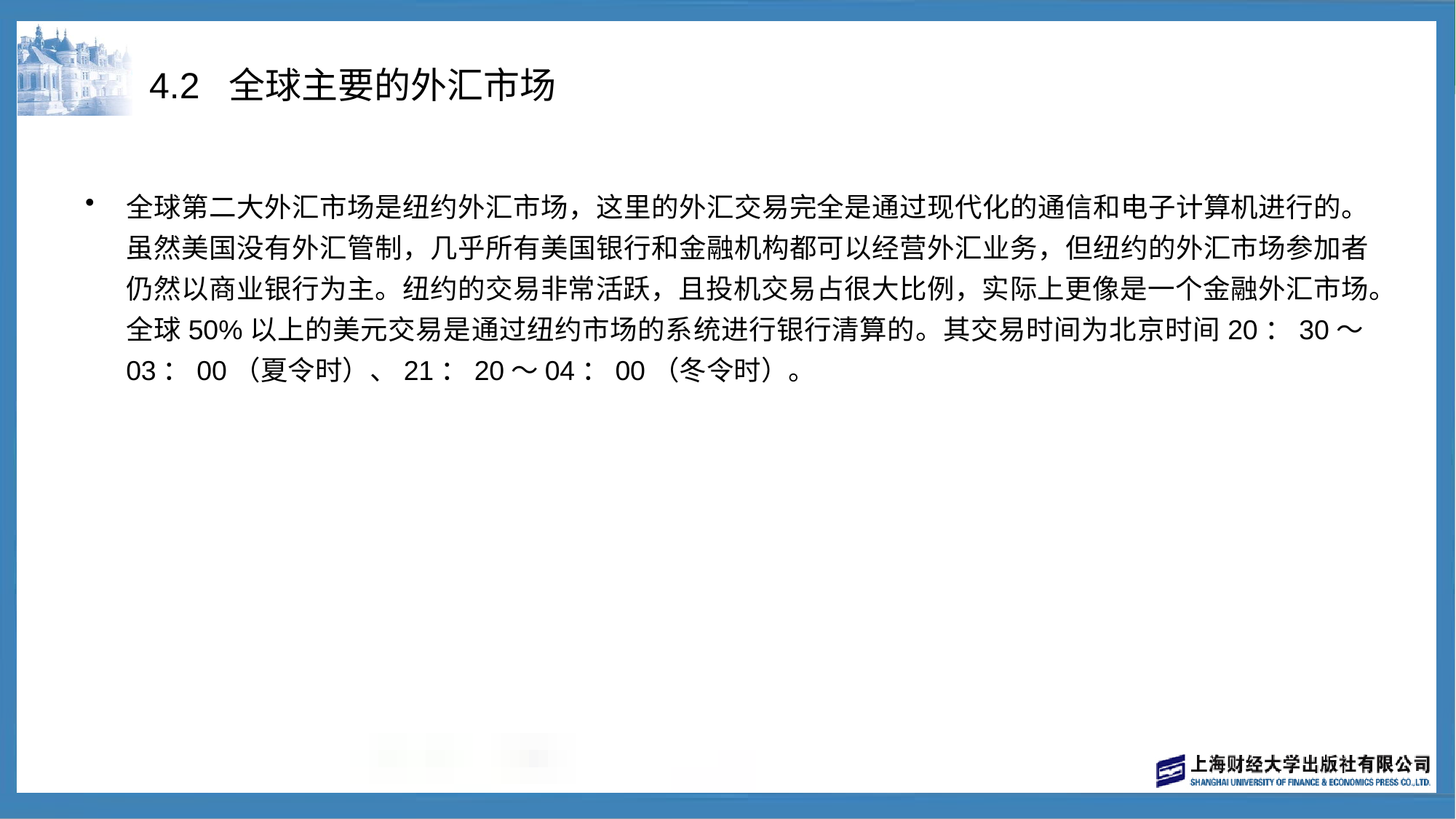

# 4.2  全球主要的外汇市场
全球第二大外汇市场是纽约外汇市场，这里的外汇交易完全是通过现代化的通信和电子计算机进行的。虽然美国没有外汇管制，几乎所有美国银行和金融机构都可以经营外汇业务，但纽约的外汇市场参加者仍然以商业银行为主。纽约的交易非常活跃，且投机交易占很大比例，实际上更像是一个金融外汇市场。全球50%以上的美元交易是通过纽约市场的系统进行银行清算的。其交易时间为北京时间20：30～03：00（夏令时）、21：20～04：00（冬令时）。